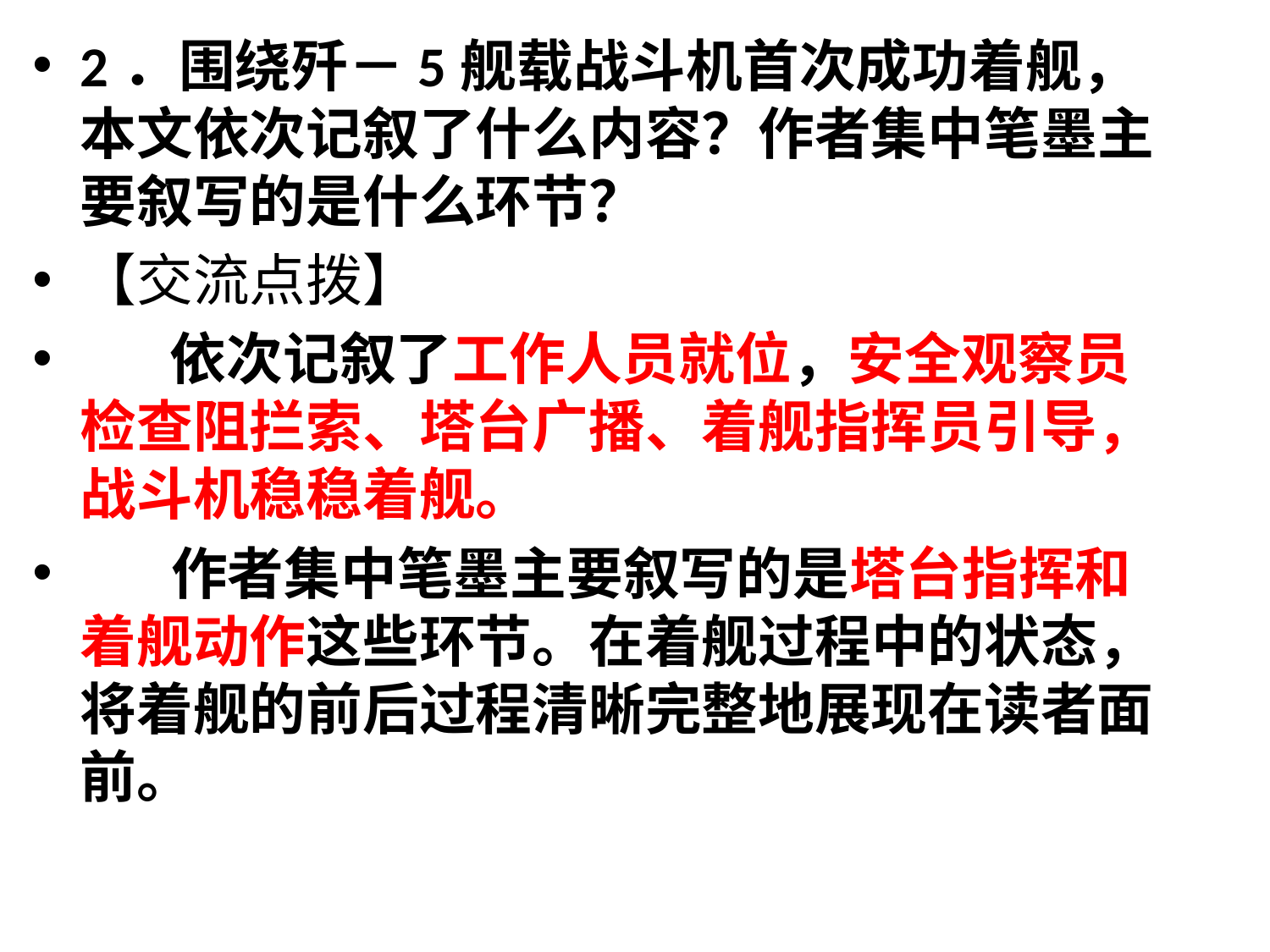

2．围绕歼－5舰载战斗机首次成功着舰，本文依次记叙了什么内容？作者集中笔墨主要叙写的是什么环节？
【交流点拨】
      依次记叙了工作人员就位，安全观察员检查阻拦索、塔台广播、着舰指挥员引导，战斗机稳稳着舰。
      作者集中笔墨主要叙写的是塔台指挥和着舰动作这些环节。在着舰过程中的状态，将着舰的前后过程清晰完整地展现在读者面前。